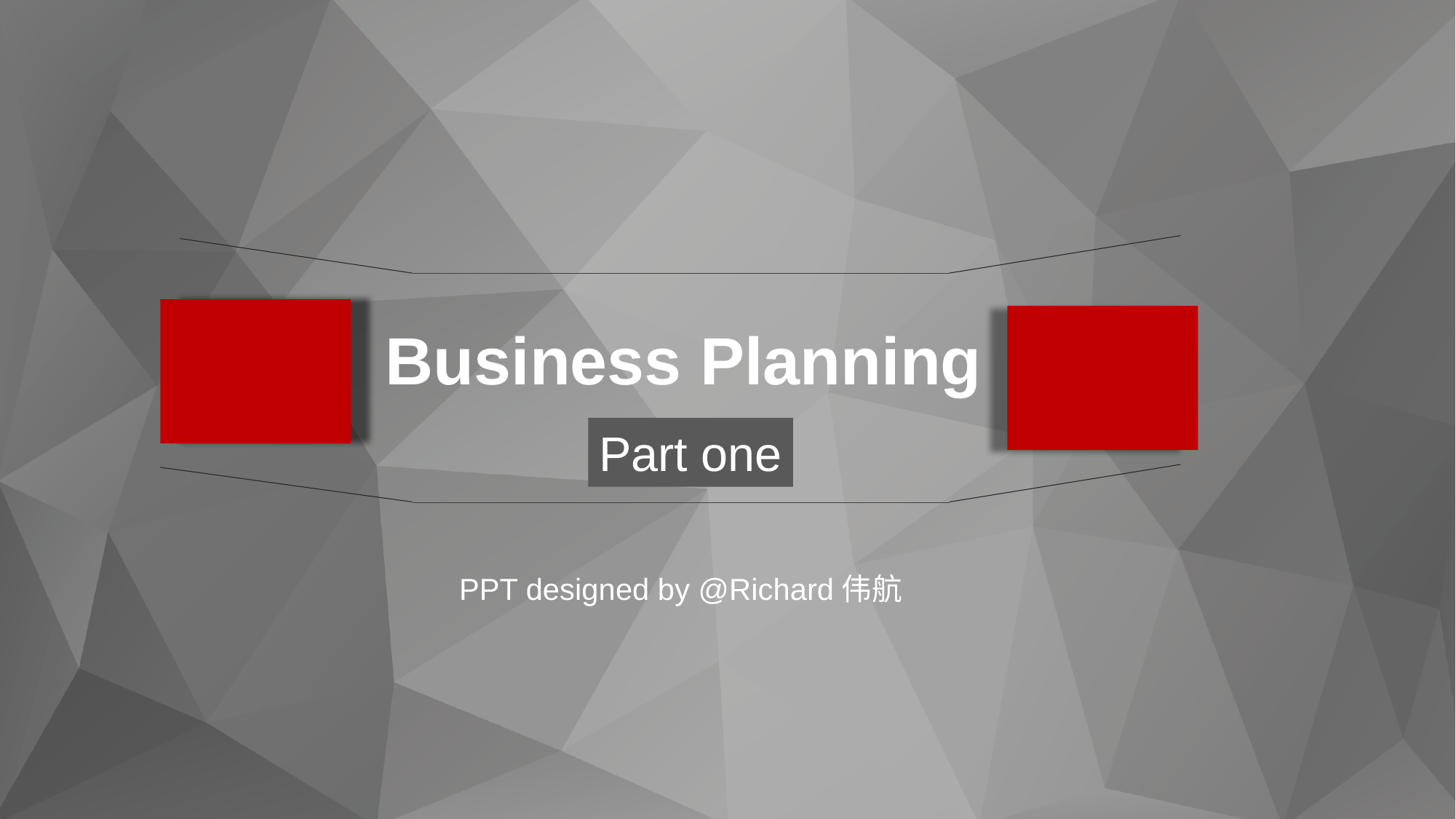

Business Planning
Part one
PPT designed by @Richard伟航